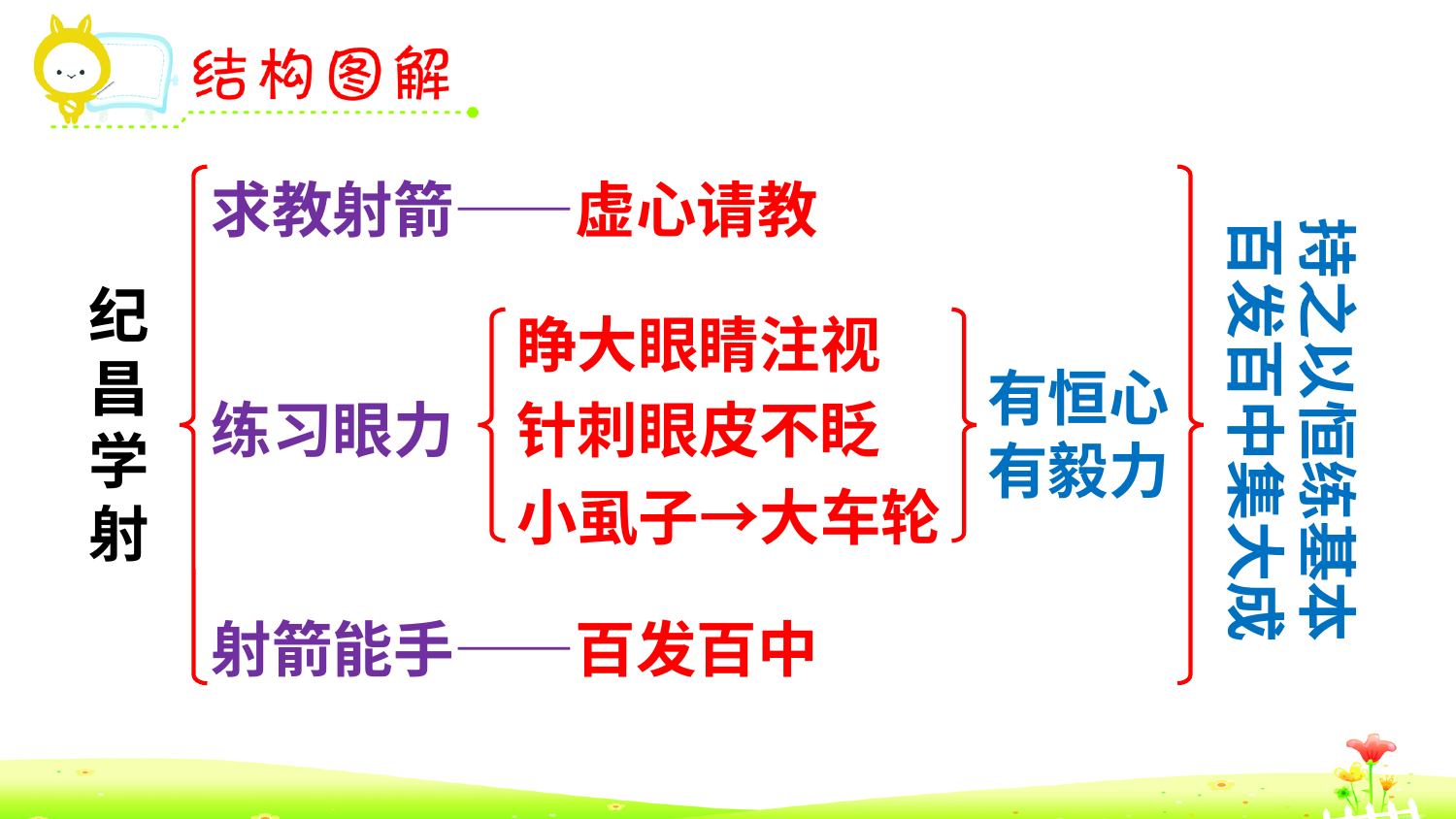

求教射箭——虚心请教
持之以恒练基本
百发百中集大成
纪昌学射
睁大眼睛注视

有恒心
有毅力
练习眼力
针刺眼皮不眨
小虱子→大车轮
射箭能手——百发百中